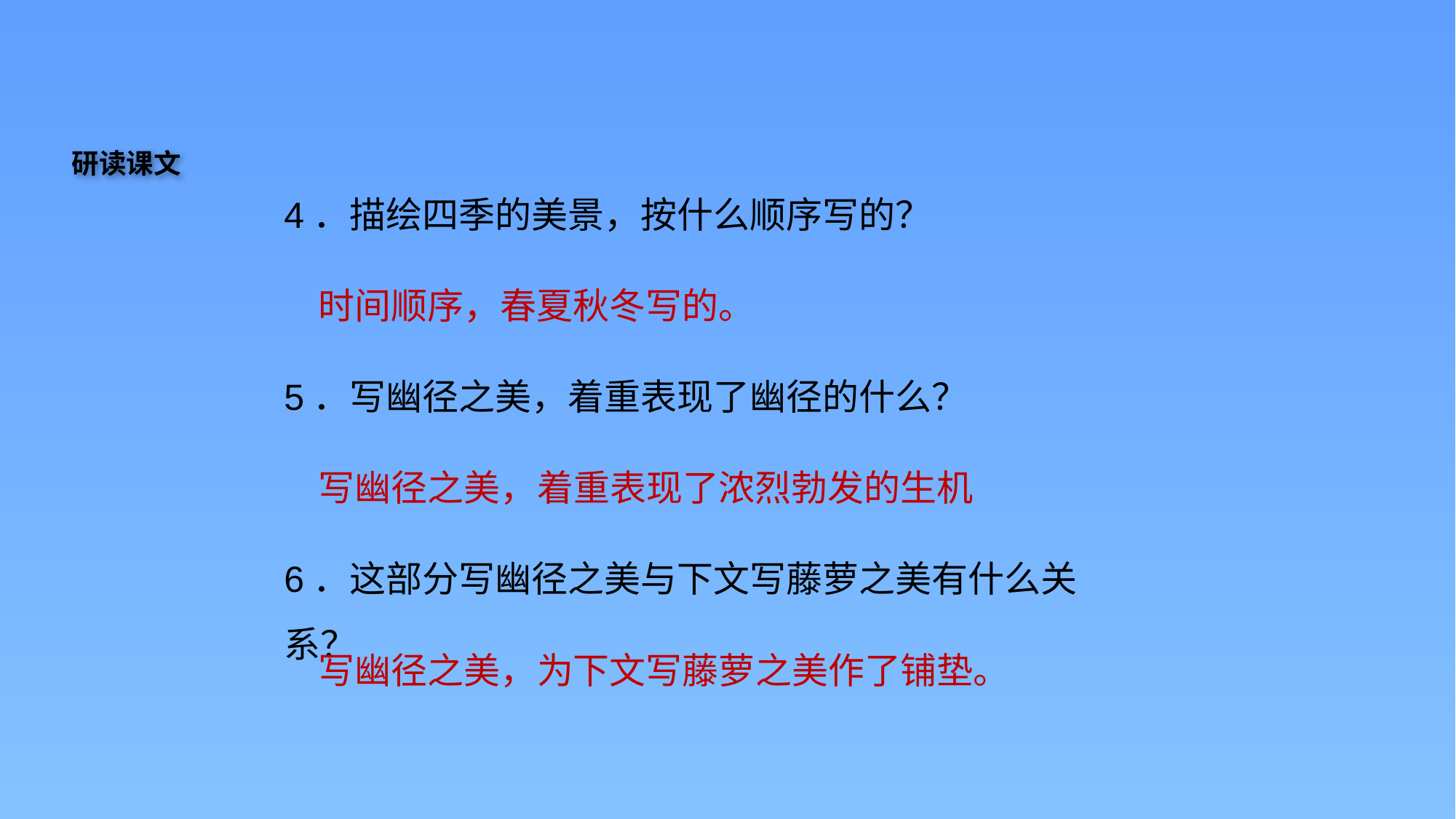

研读课文
4．描绘四季的美景，按什么顺序写的？
时间顺序，春夏秋冬写的。
5．写幽径之美，着重表现了幽径的什么？
写幽径之美，着重表现了浓烈勃发的生机
6．这部分写幽径之美与下文写藤萝之美有什么关系？
写幽径之美，为下文写藤萝之美作了铺垫。